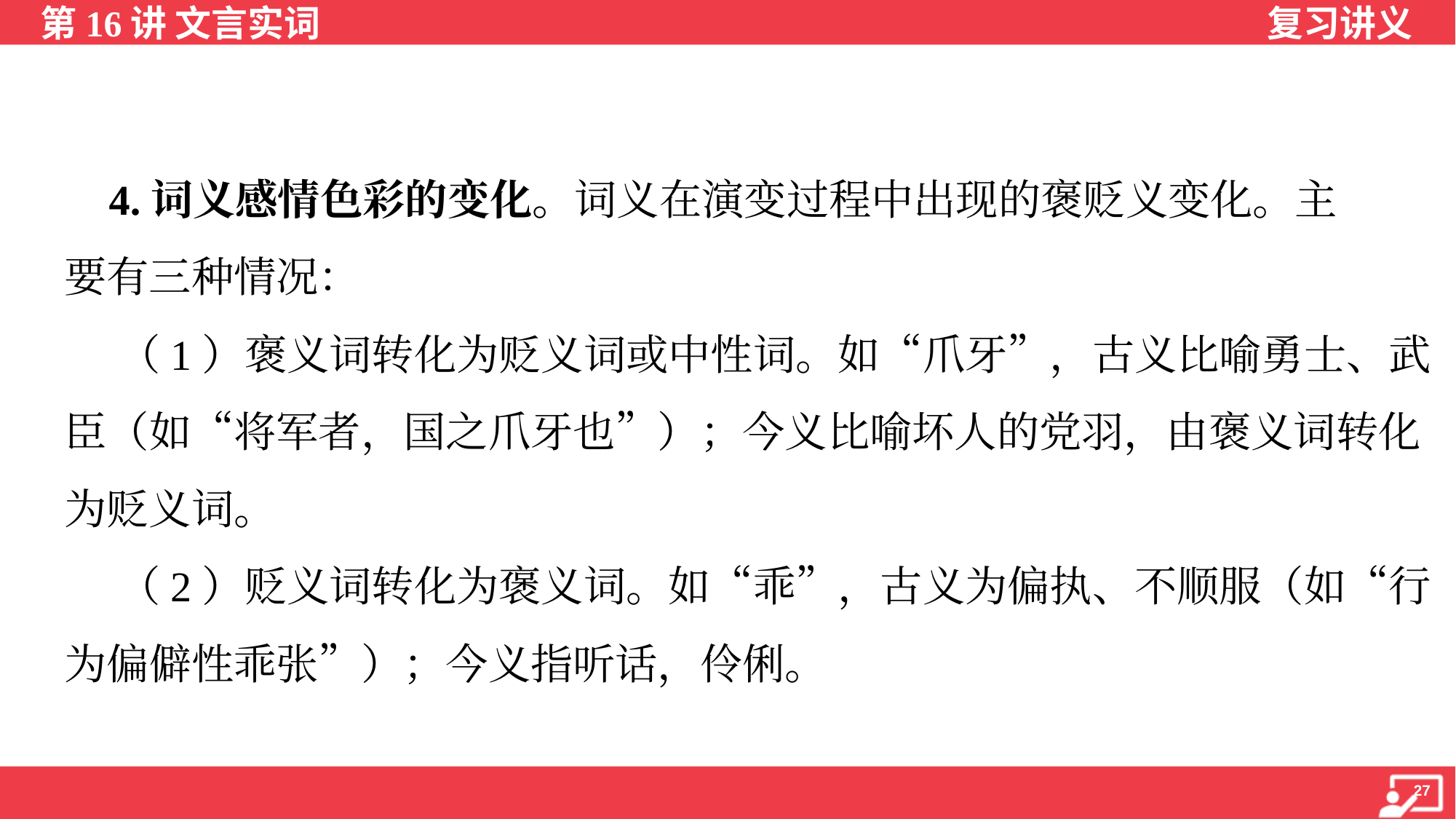

4.词义感情色彩的变化。词义在演变过程中出现的褒贬义变化。主
要有三种情况：
    （1）褒义词转化为贬义词或中性词。如“爪牙”，古义比喻勇士、武
臣（如“将军者，国之爪牙也”）；今义比喻坏人的党羽，由褒义词转化
为贬义词。
    （2）贬义词转化为褒义词。如“乖”，古义为偏执、不顺服（如“行
为偏僻性乖张”）；今义指听话，伶俐。